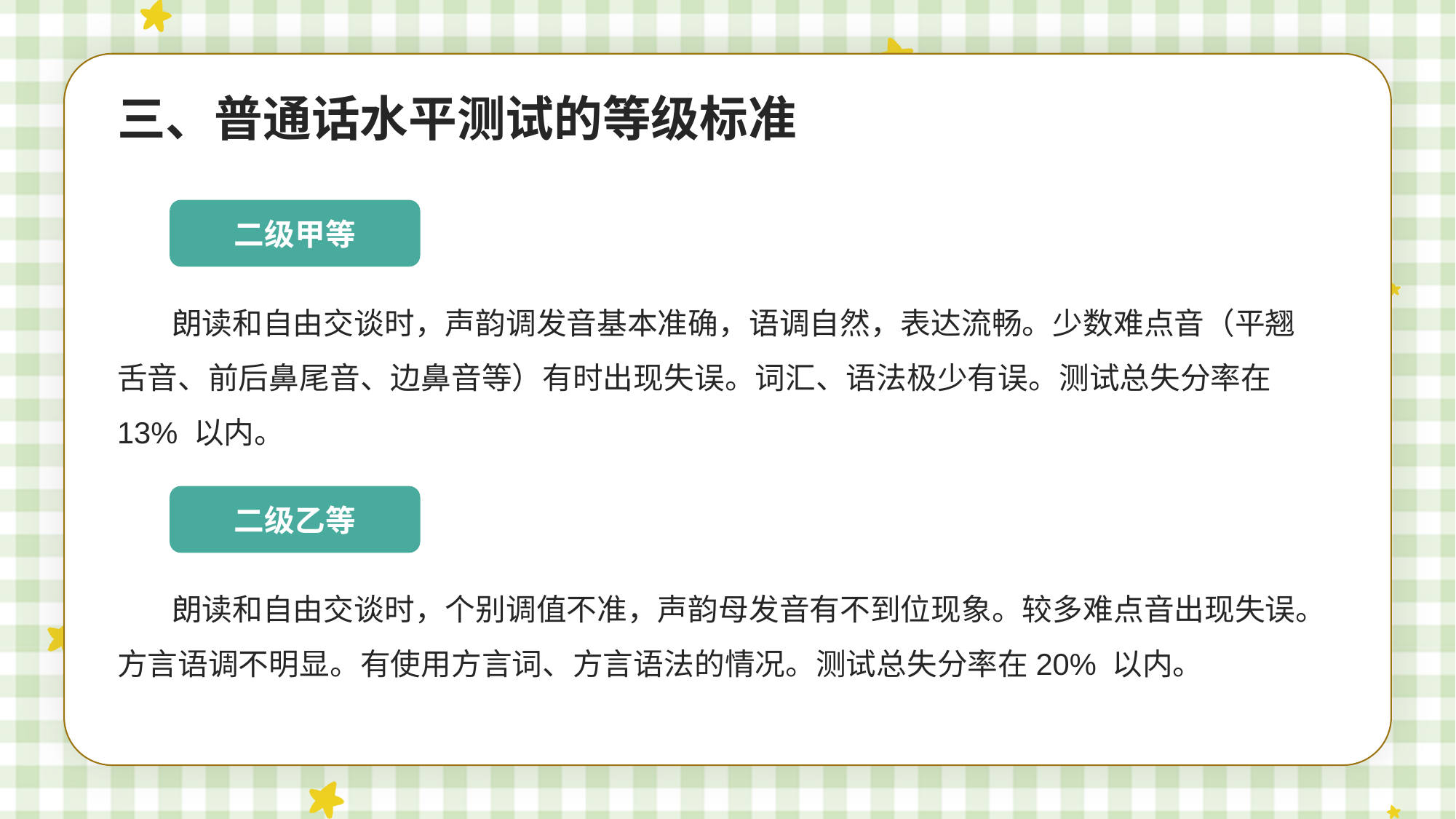

三、普通话水平测试的等级标准
二级甲等
朗读和自由交谈时，声韵调发音基本准确，语调自然，表达流畅。少数难点音（平翘舌音、前后鼻尾音、边鼻音等）有时出现失误。词汇、语法极少有误。测试总失分率在 13% 以内。
二级乙等
朗读和自由交谈时，个别调值不准，声韵母发音有不到位现象。较多难点音出现失误。方言语调不明显。有使用方言词、方言语法的情况。测试总失分率在20% 以内。